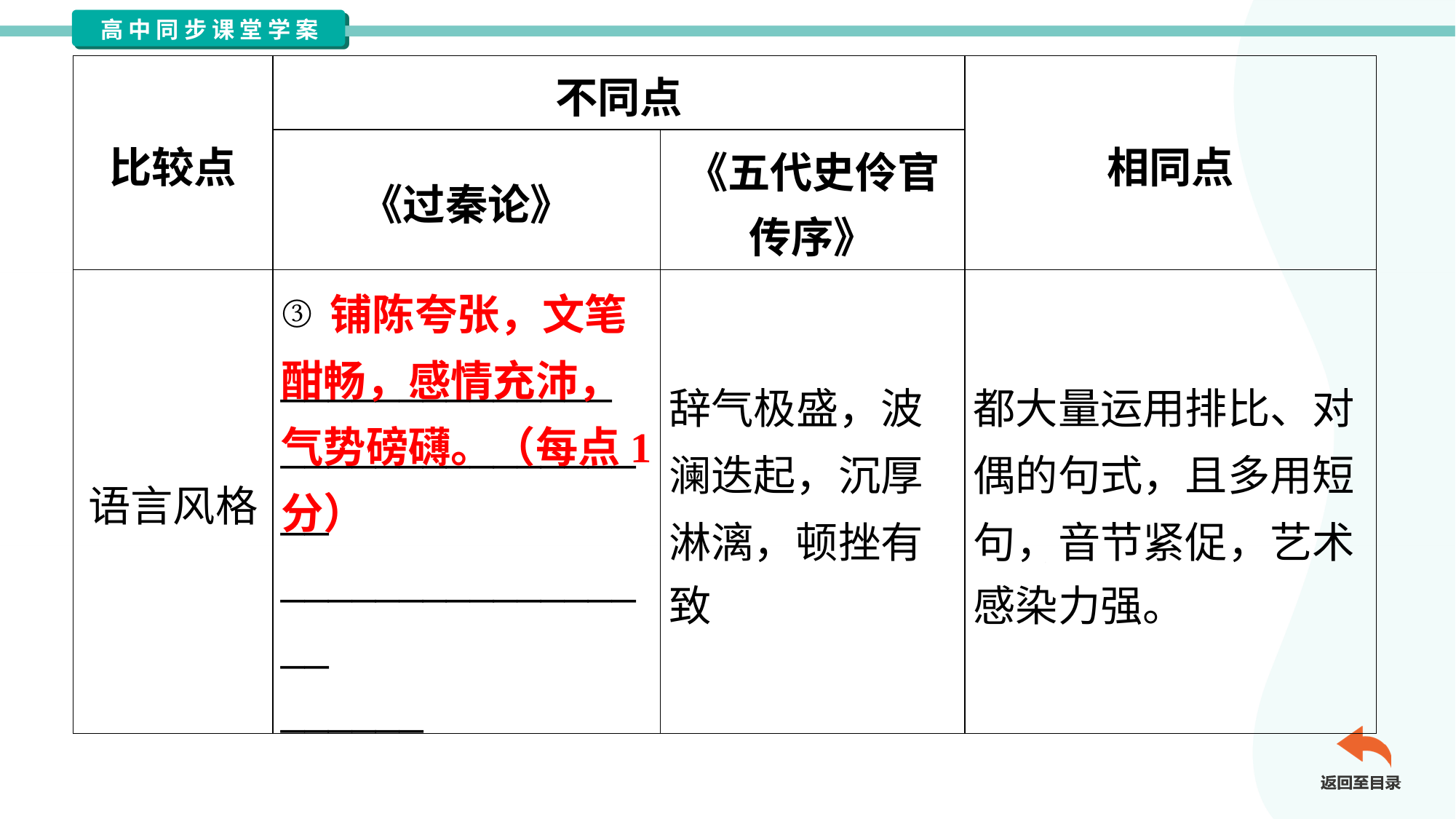

| 比较点 | 不同点 |  | 相同点 |
| --- | --- | --- | --- |
|  | 《过秦论》 | 《五代史伶官 传序》 |  |
| 语言风格 | ③ \_\_\_\_\_\_\_\_\_\_\_\_\_\_ \_\_\_\_\_\_\_\_\_\_\_\_\_\_\_\_\_ \_\_\_\_\_\_\_\_\_\_\_\_\_\_\_\_\_ \_\_\_\_\_\_ | 辞气极盛，波 澜迭起，沉厚 淋漓，顿挫有 致 | 都大量运用排比、对 偶的句式，且多用短 句，音节紧促，艺术 感染力强。 |
    铺陈夸张，文笔酣畅，感情充沛，气势磅礴。（每点1分）